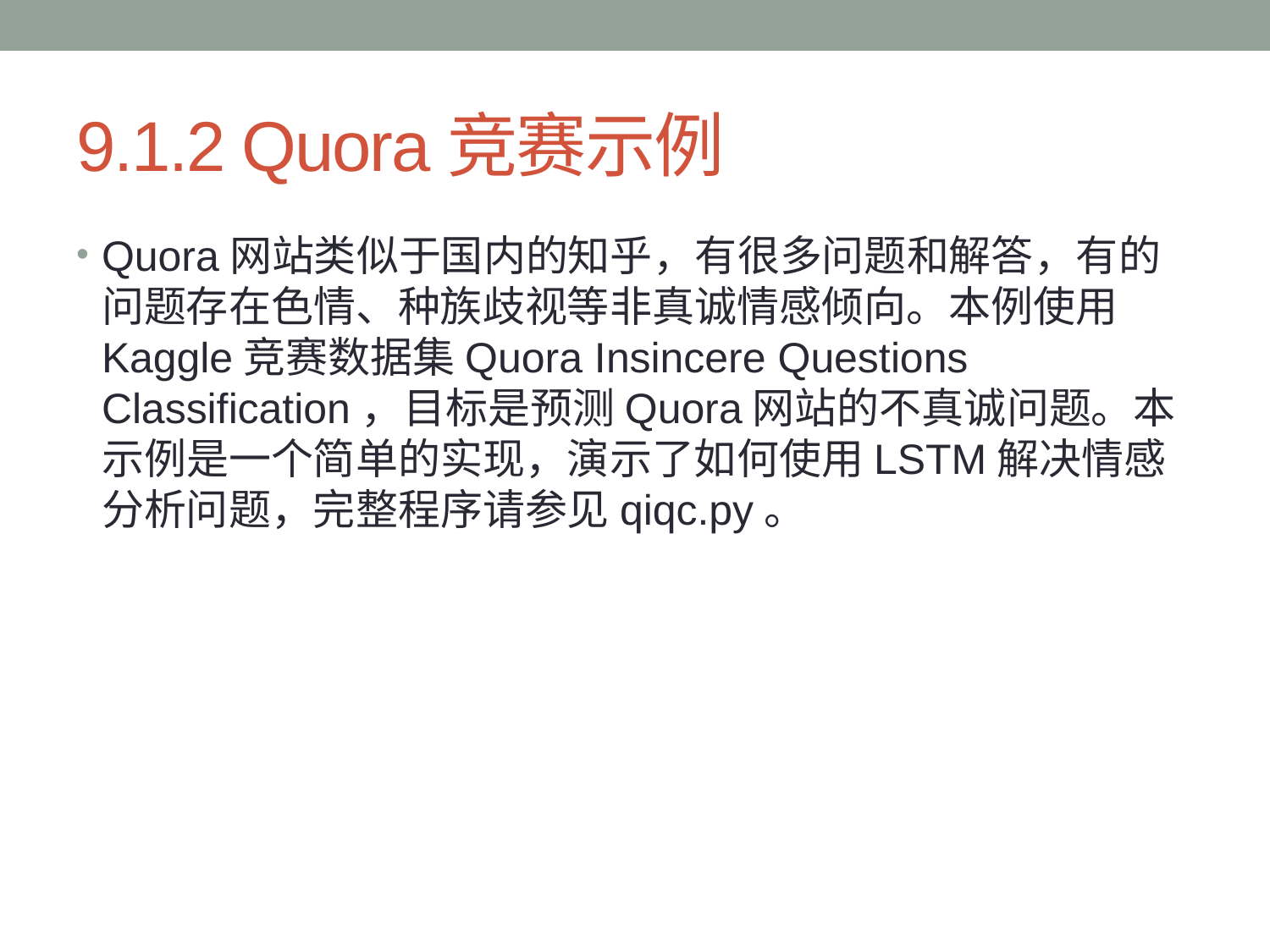

# 9.1.2 Quora竞赛示例
Quora网站类似于国内的知乎，有很多问题和解答，有的问题存在色情、种族歧视等非真诚情感倾向。本例使用Kaggle竞赛数据集Quora Insincere Questions Classification，目标是预测Quora网站的不真诚问题。本示例是一个简单的实现，演示了如何使用LSTM解决情感分析问题，完整程序请参见qiqc.py。